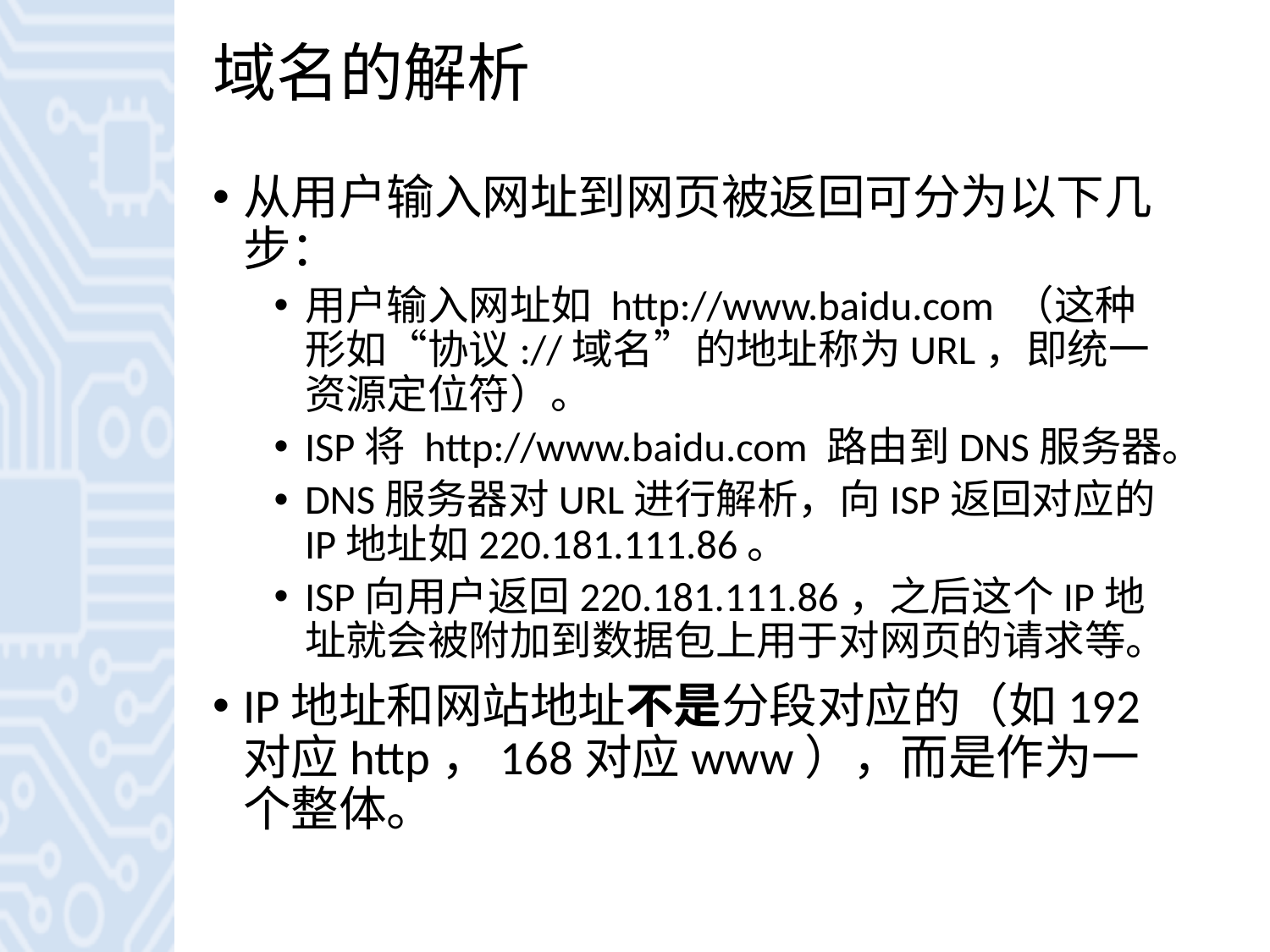

# 域名的解析
从用户输入网址到网页被返回可分为以下几步：
用户输入网址如 http://www.baidu.com （这种形如“协议://域名”的地址称为URL，即统一资源定位符）。
ISP将 http://www.baidu.com 路由到DNS服务器。
DNS服务器对URL进行解析，向ISP返回对应的IP地址如220.181.111.86。
ISP向用户返回220.181.111.86，之后这个IP地址就会被附加到数据包上用于对网页的请求等。
IP地址和网站地址不是分段对应的（如192对应http，168对应www），而是作为一个整体。